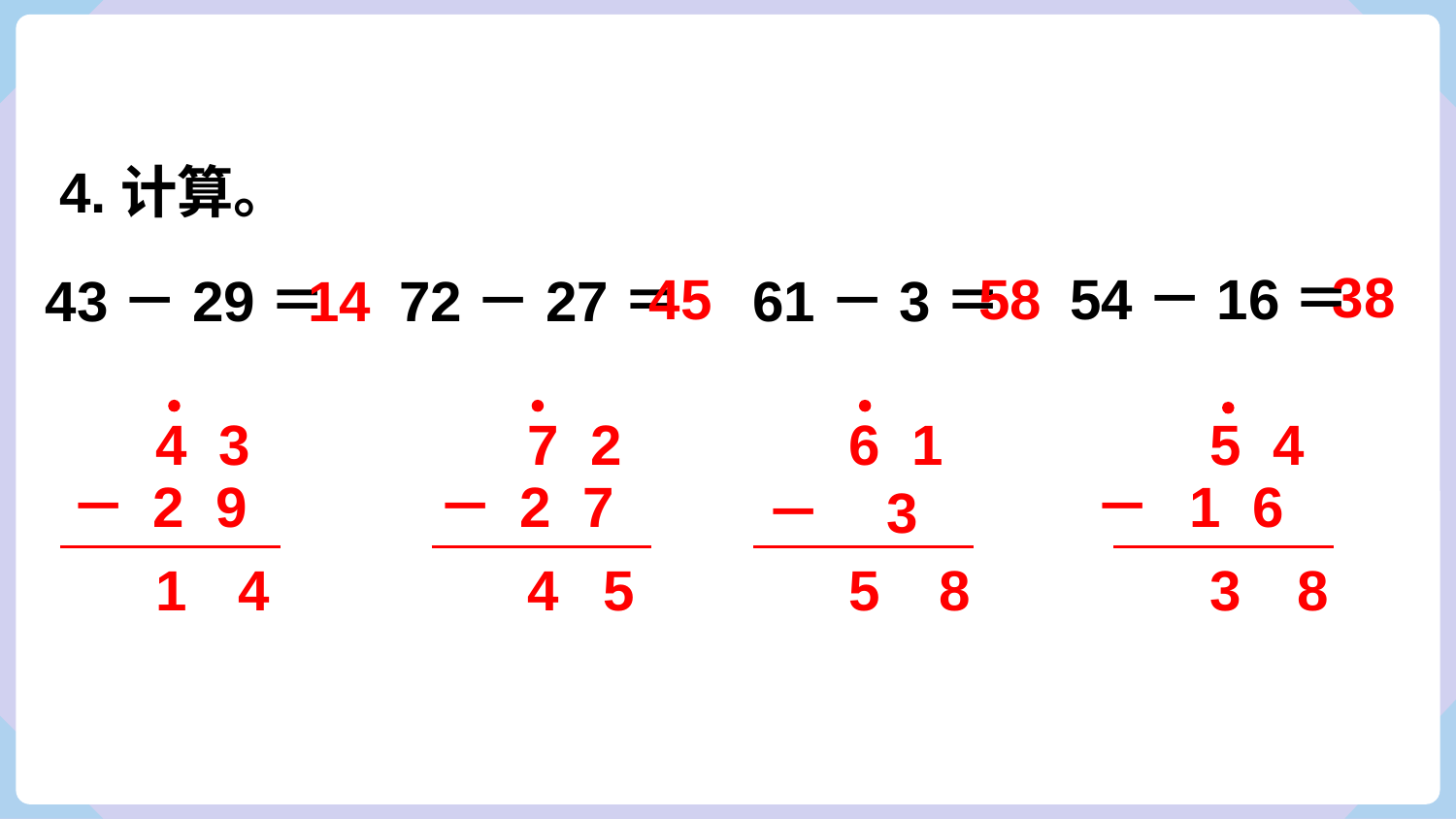

4.计算。
38
45
58
54－16＝
14
43－29＝
72－27＝
61－3＝

4  3
7  2
6  1
5  4

－ 2  9
－ 2  7
－  1  6
－    3
1
4
4
5
5
8
3
8